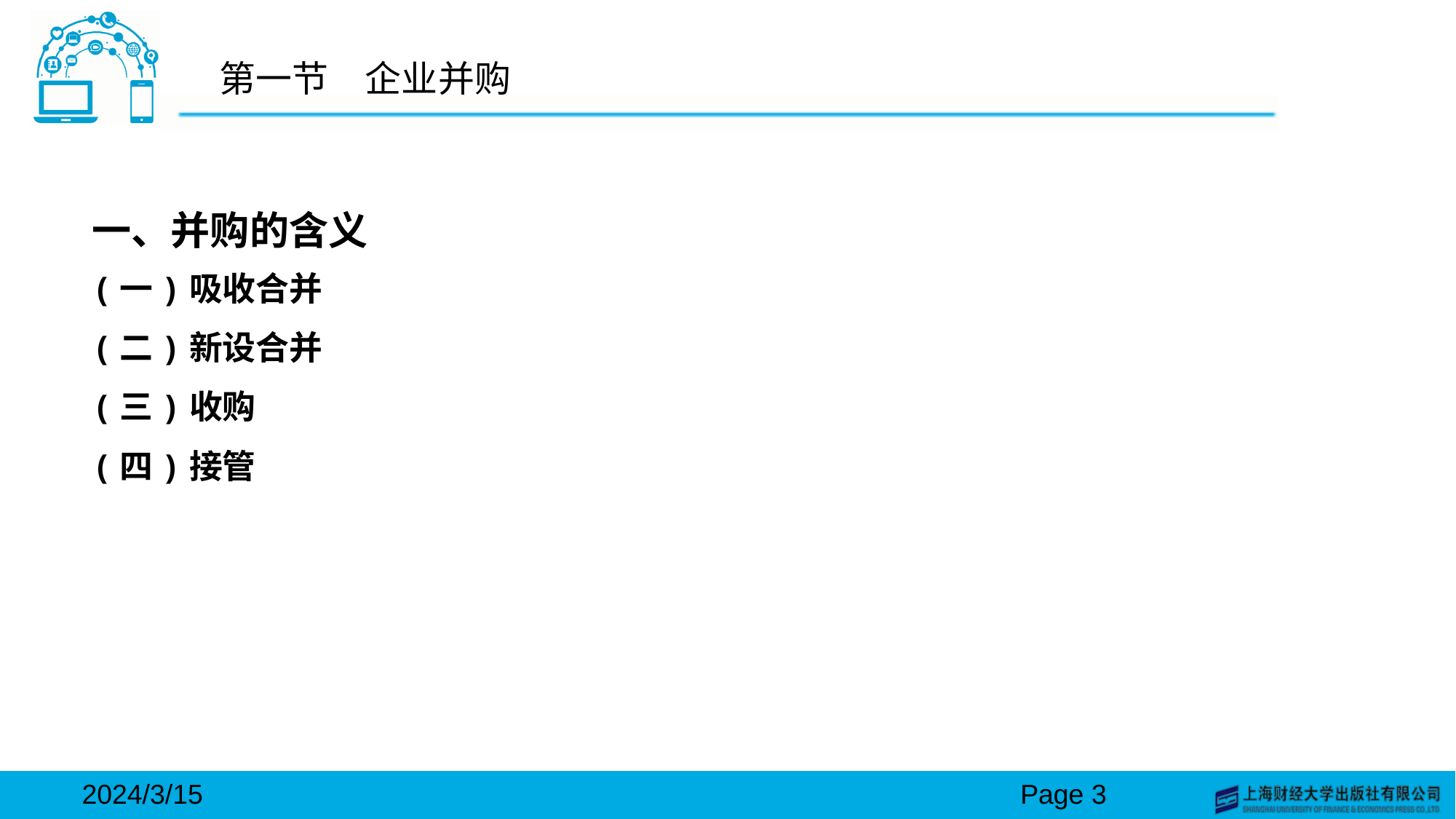

# 第一节　企业并购
一、并购的含义
(一)吸收合并
(二)新设合并
(三)收购
(四)接管

2024/3/15
Page 3